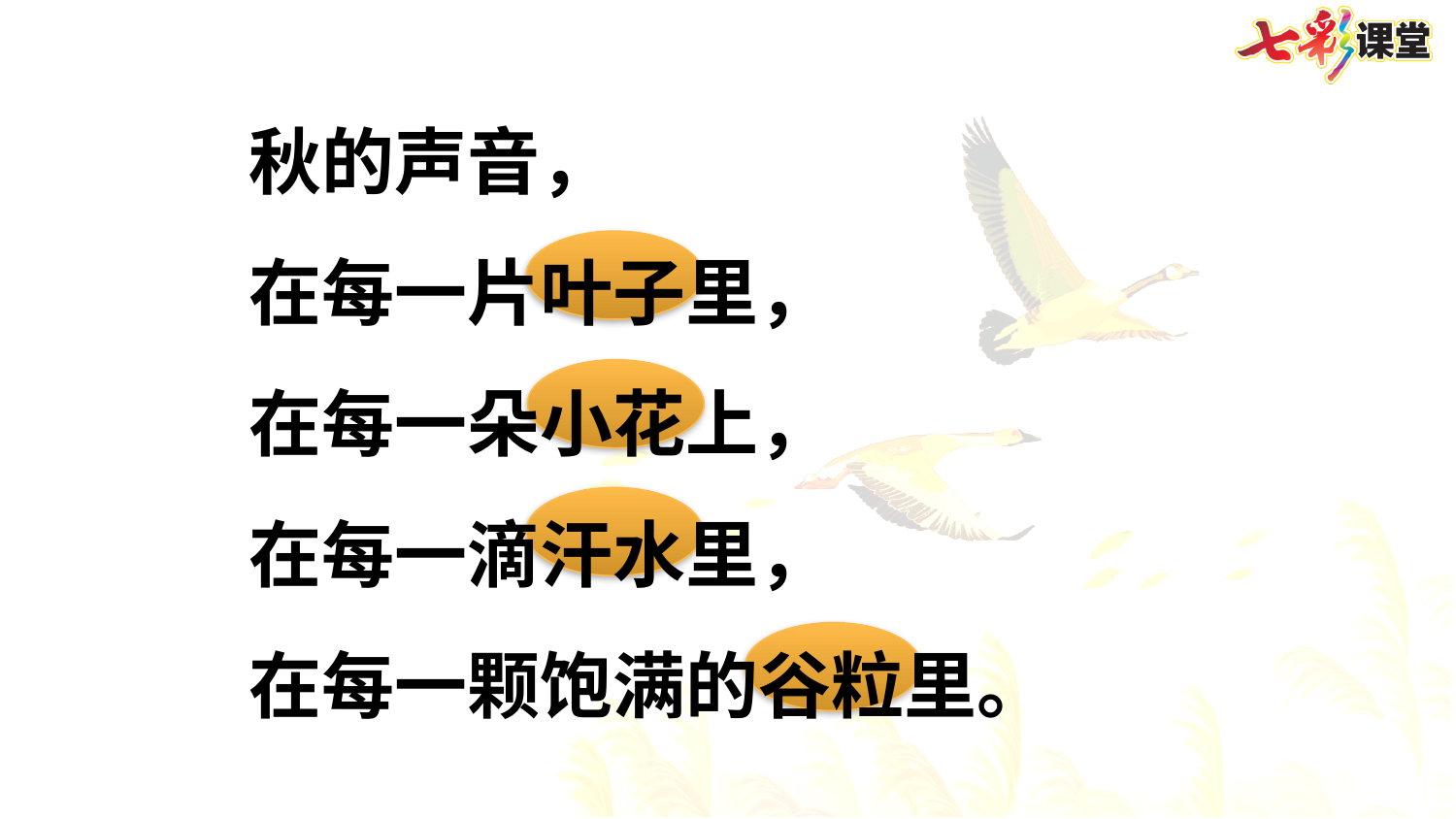

秋的声音，
在每一片叶子里，
在每一朵小花上，
在每一滴汗水里，
在每一颗饱满的谷粒里。